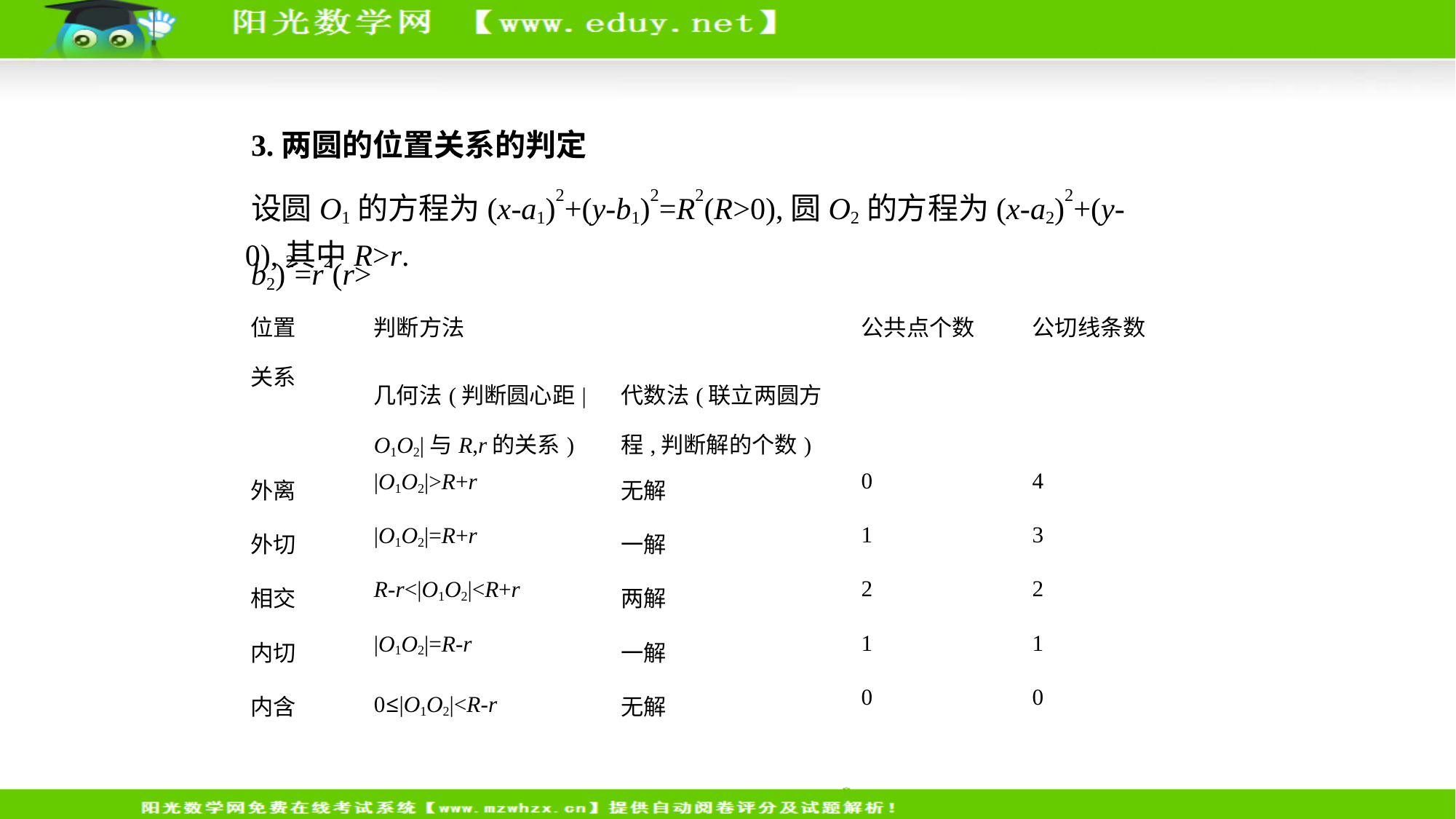

3.两圆的位置关系的判定
设圆O1的方程为(x-a1)2+(y-b1)2=R2(R>0),圆O2的方程为(x-a2)2+(y-b2)2=r2(r>
0),其中R>r.
| 位置 关系 | 判断方法 |  | 公共点个数 | 公切线条数 |
| --- | --- | --- | --- | --- |
|  | 几何法(判断圆心距|O1O2|与R,r的关系) | 代数法(联立两圆方程,判断解的个数) |  |  |
| 外离 | |O1O2|>R+r | 无解 | 0 | 4 |
| 外切 | |O1O2|=R+r | 一解 | 1 | 3 |
| 相交 | R-r<|O1O2|<R+r | 两解 | 2 | 2 |
| 内切 | |O1O2|=R-r | 一解 | 1 | 1 |
| 内含 | 0≤|O1O2|<R-r | 无解 | 0 | 0 |